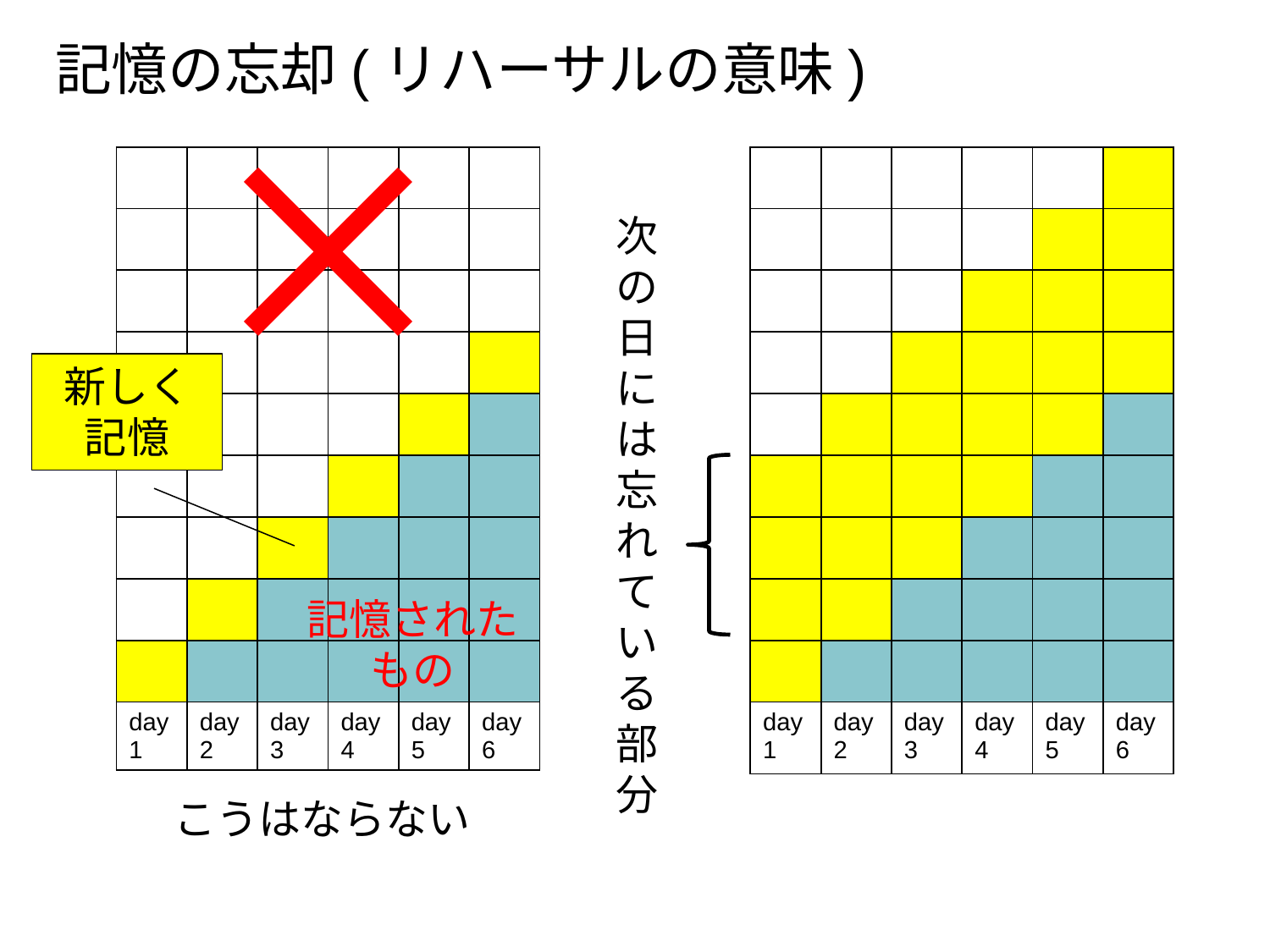

記憶の忘却(リハーサルの意味)

|  |  |  |  |  |  |
| --- | --- | --- | --- | --- | --- |
|  |  |  |  |  |  |
|  |  |  |  |  |  |
|  |  |  |  |  |  |
|  |  |  |  |  |  |
|  |  |  |  |  |  |
|  |  |  |  |  |  |
|  |  |  |  |  |  |
|  |  |  |  |  |  |
| day1 | day2 | day 3 | day 4 | day5 | day6 |
|  |  |  |  |  |  |
| --- | --- | --- | --- | --- | --- |
|  |  |  |  |  |  |
|  |  |  |  |  |  |
|  |  |  |  |  |  |
|  |  |  |  |  |  |
|  |  |  |  |  |  |
|  |  |  |  |  |  |
|  |  |  |  |  |  |
|  |  |  |  |  |  |
| day1 | day2 | day 3 | day 4 | day5 | day6 |
次の日には忘れている部分
新しく記憶

記憶されたもの
こうはならない